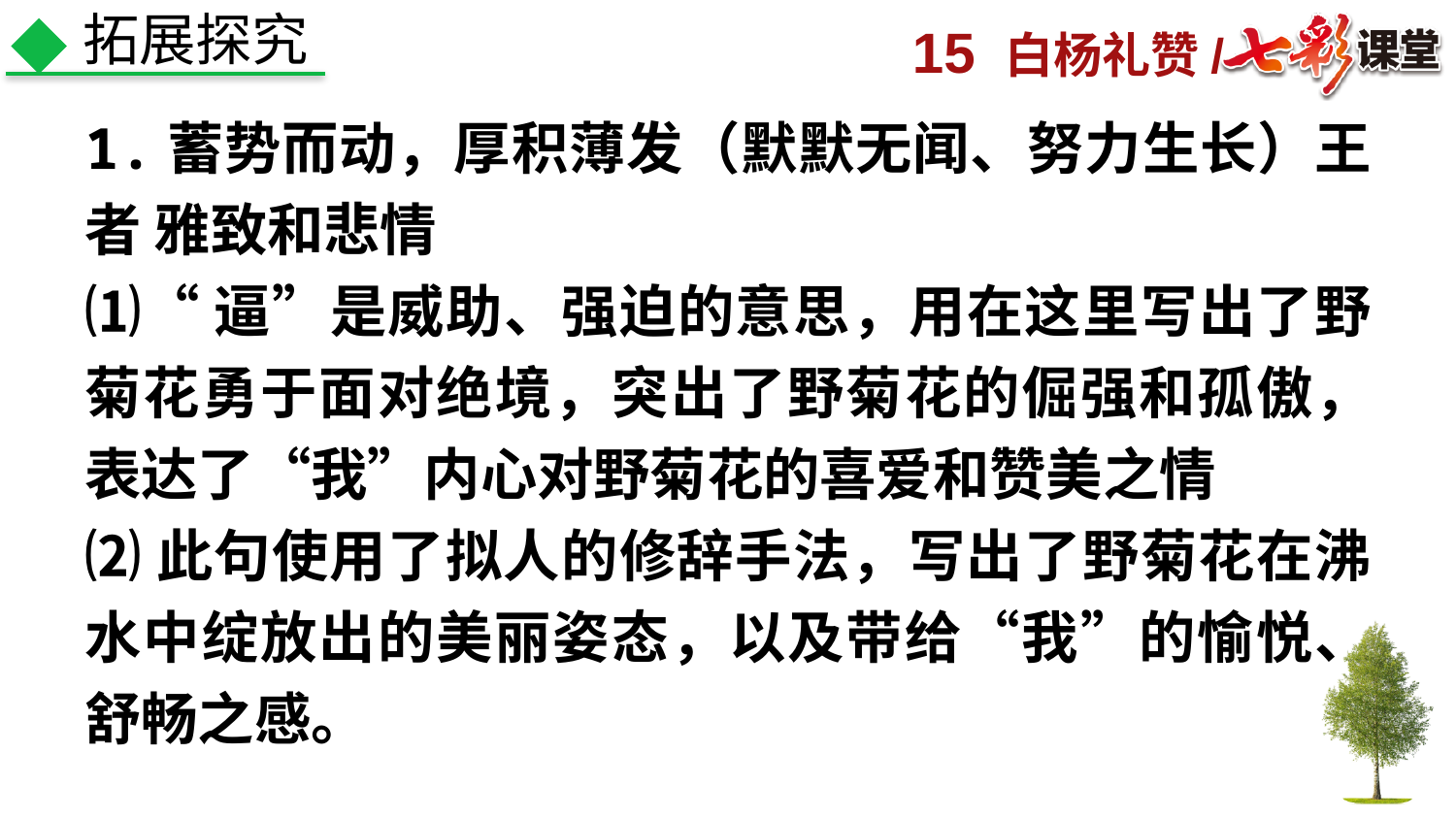

拓展探究

1.蓄势而动，厚积薄发（默默无闻、努力生长）王者 雅致和悲情
⑴“逼”是威助、强迫的意思，用在这里写出了野菊花勇于面对绝境，突出了野菊花的倔强和孤傲，表达了“我”内心对野菊花的喜爱和赞美之情
⑵此句使用了拟人的修辞手法，写出了野菊花在沸水中绽放出的美丽姿态，以及带给“我”的愉悦、舒畅之感。